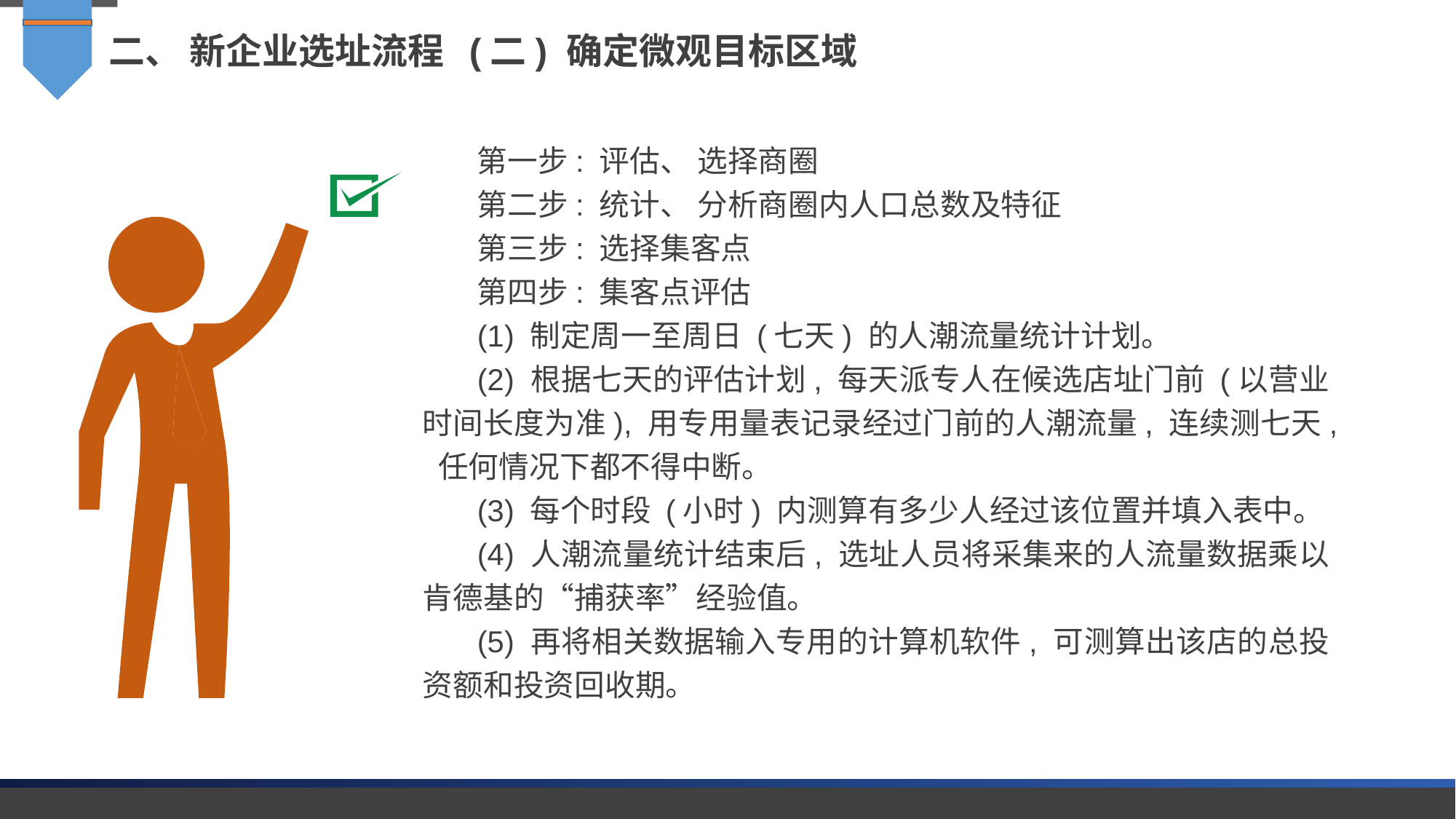

二、 新企业选址流程  (二) 确定微观目标区域
第一步: 评估、 选择商圈
第二步: 统计、 分析商圈内人口总数及特征
第三步: 选择集客点
第四步: 集客点评估
(1) 制定周一至周日 (七天) 的人潮流量统计计划。
(2) 根据七天的评估计划, 每天派专人在候选店址门前 (以营业时间长度为准), 用专用量表记录经过门前的人潮流量, 连续测七天, 任何情况下都不得中断。
(3) 每个时段 (小时) 内测算有多少人经过该位置并填入表中。
(4) 人潮流量统计结束后, 选址人员将采集来的人流量数据乘以肯德基的“捕获率”经验值。
(5) 再将相关数据输入专用的计算机软件, 可测算出该店的总投资额和投资回收期。